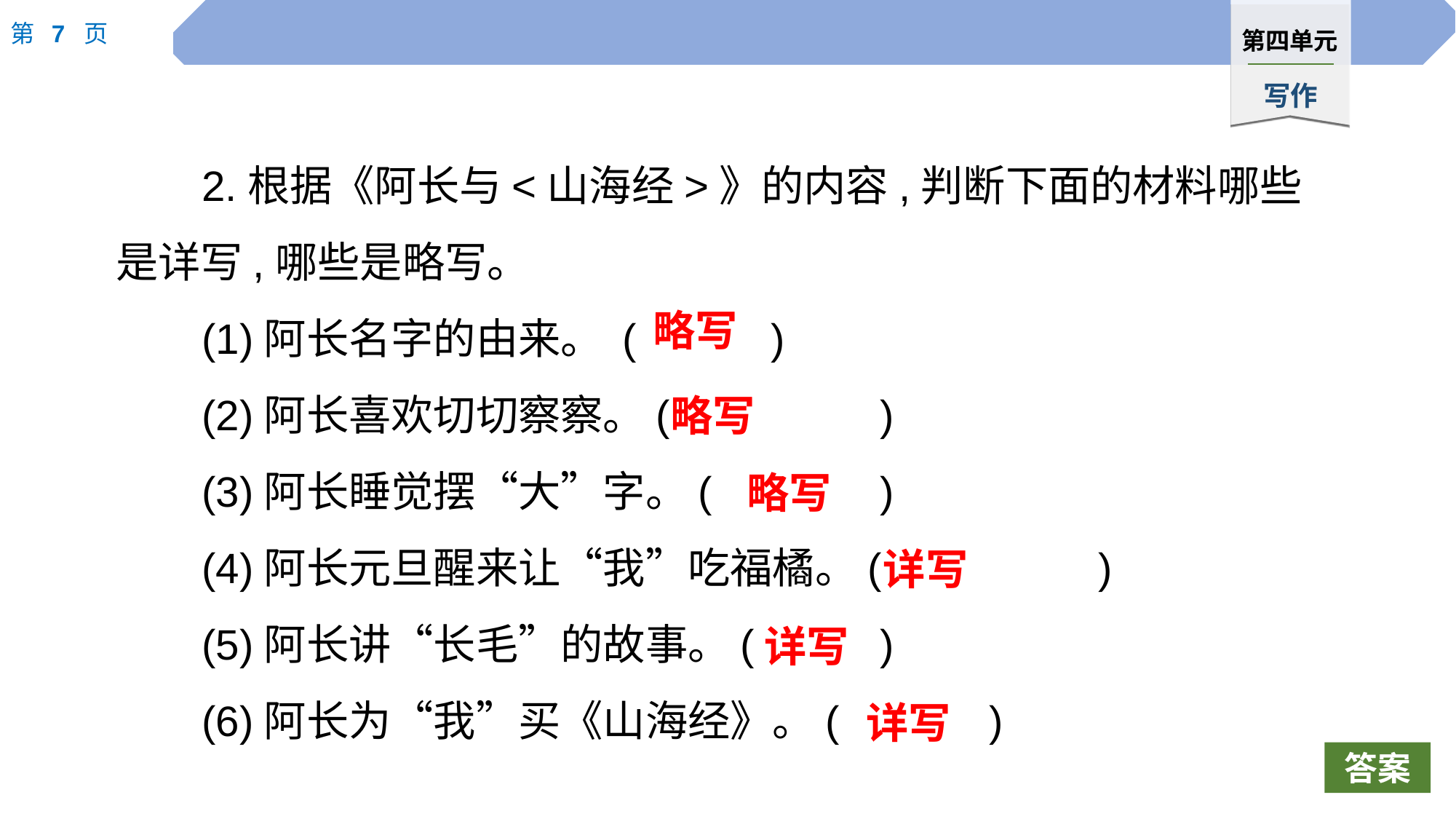

2.根据《阿长与<山海经>》的内容,判断下面的材料哪些是详写,哪些是略写。
(1)阿长名字的由来。 (		)
(2)阿长喜欢切切察察。(		)
(3)阿长睡觉摆“大”字。(  	  	)
(4)阿长元旦醒来让“我”吃福橘。(		)
(5)阿长讲“长毛”的故事。(		)
(6)阿长为“我”买《山海经》。(		)

略写
略写
略写
详写
详写
详写
答案